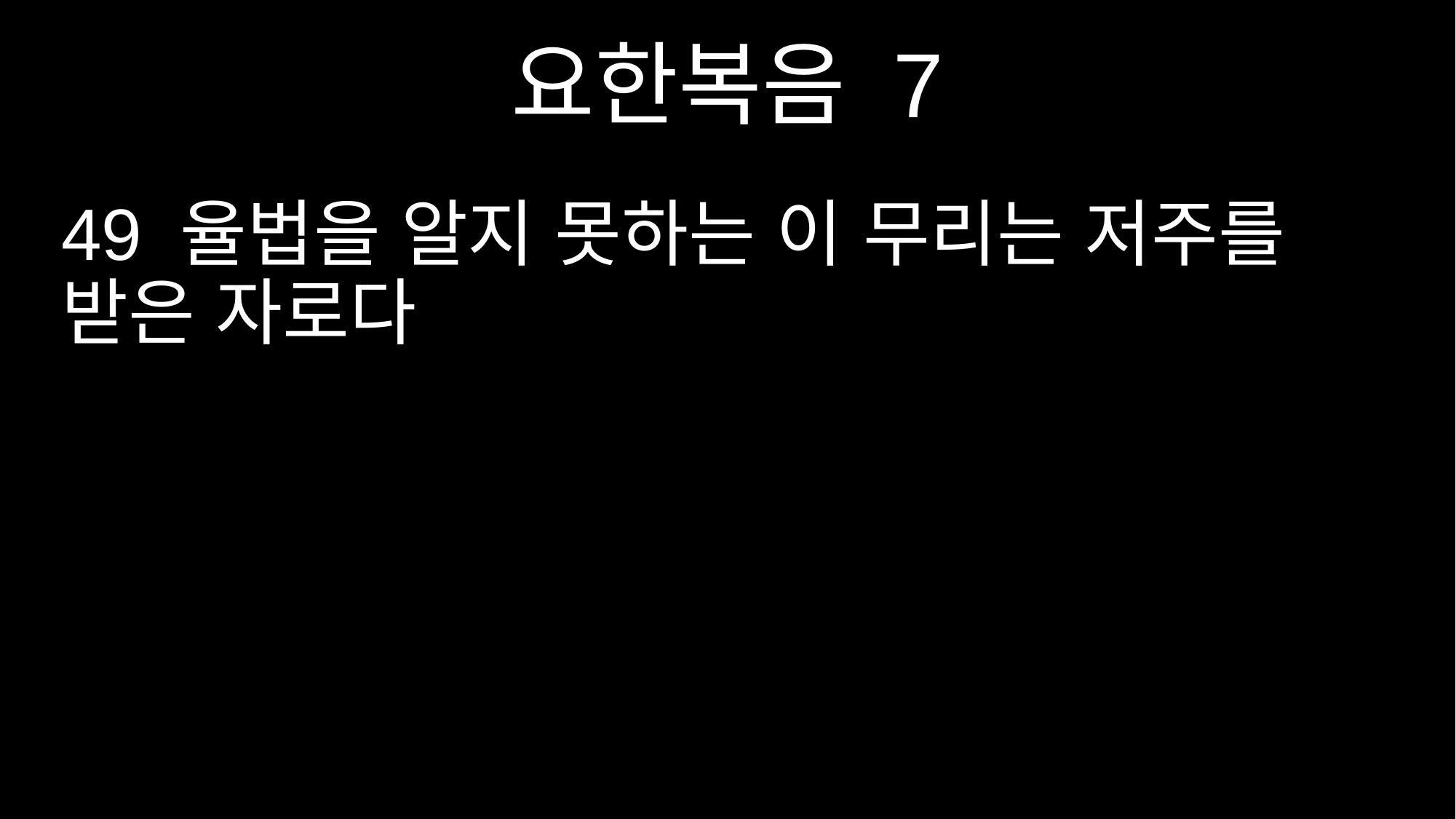

요한복음 7
49 율법을 알지 못하는 이 무리는 저주를 받은 자로다